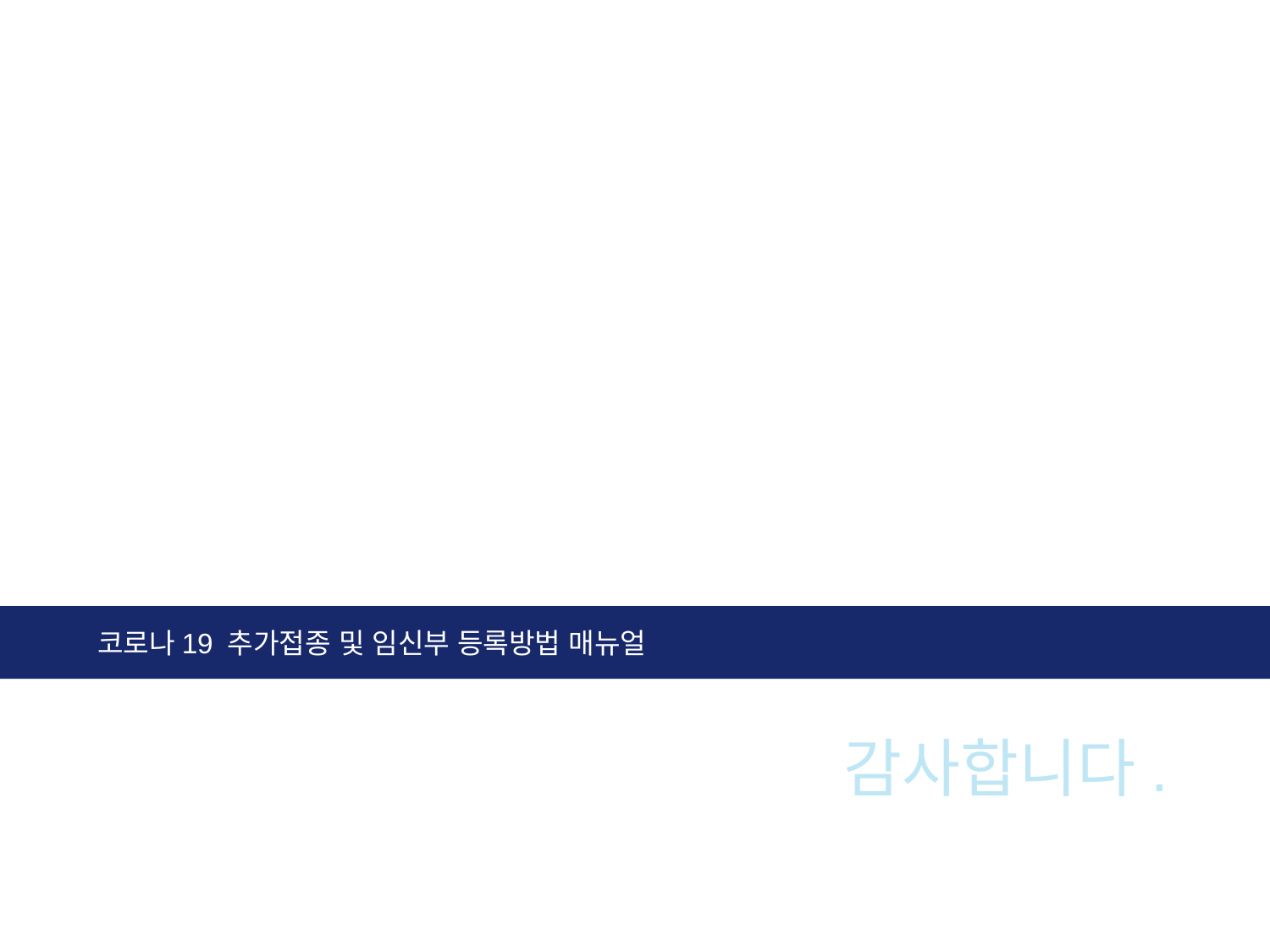

코로나19 추가접종 및 임신부 등록방법 매뉴얼
# 감사합니다.